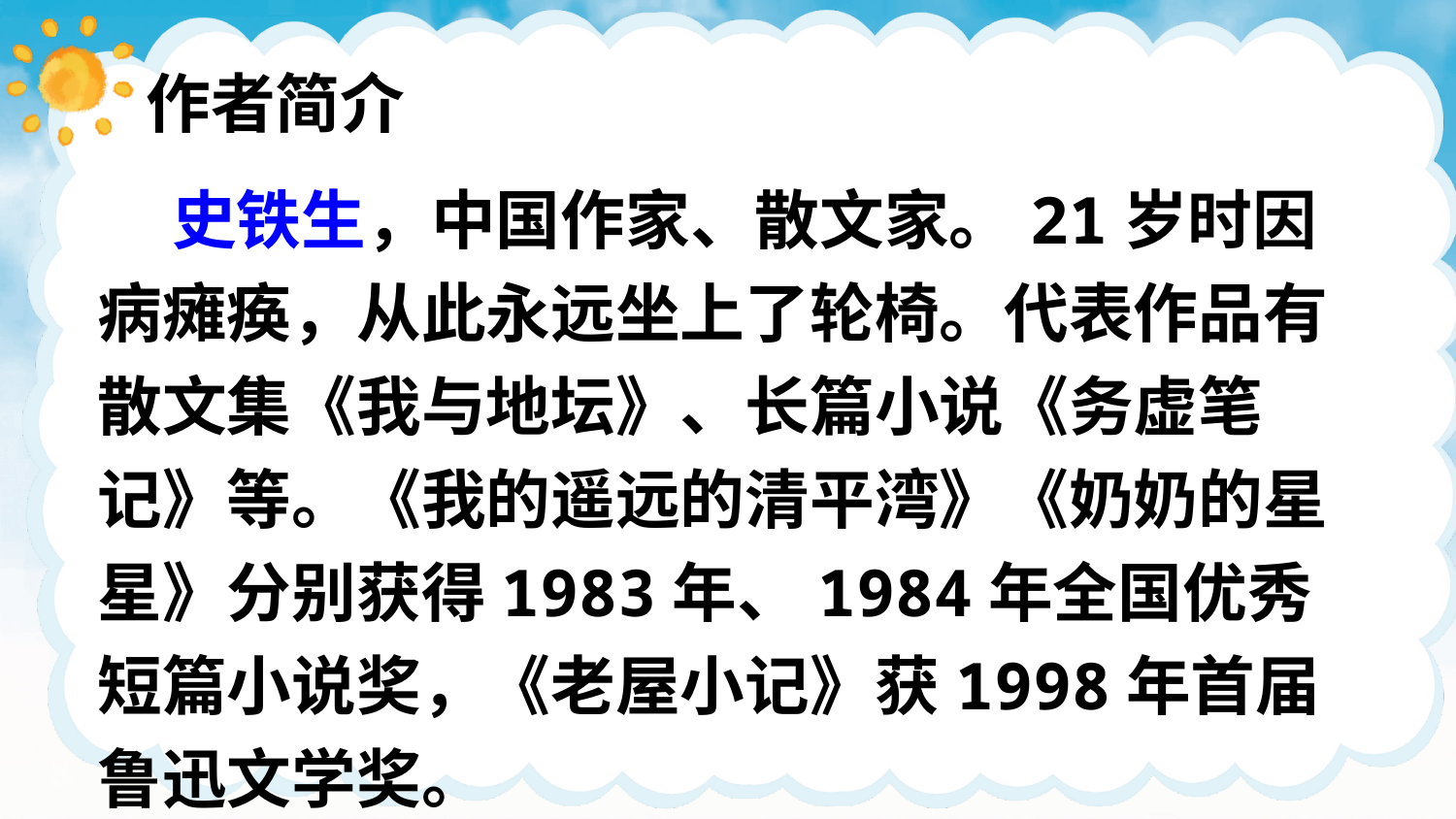

作者简介
    史铁生，中国作家、散文家。21岁时因病瘫痪，从此永远坐上了轮椅。代表作品有散文集《我与地坛》、长篇小说《务虚笔记》等。《我的遥远的清平湾》《奶奶的星星》分别获得1983年、1984年全国优秀短篇小说奖，《老屋小记》获1998年首届鲁迅文学奖。